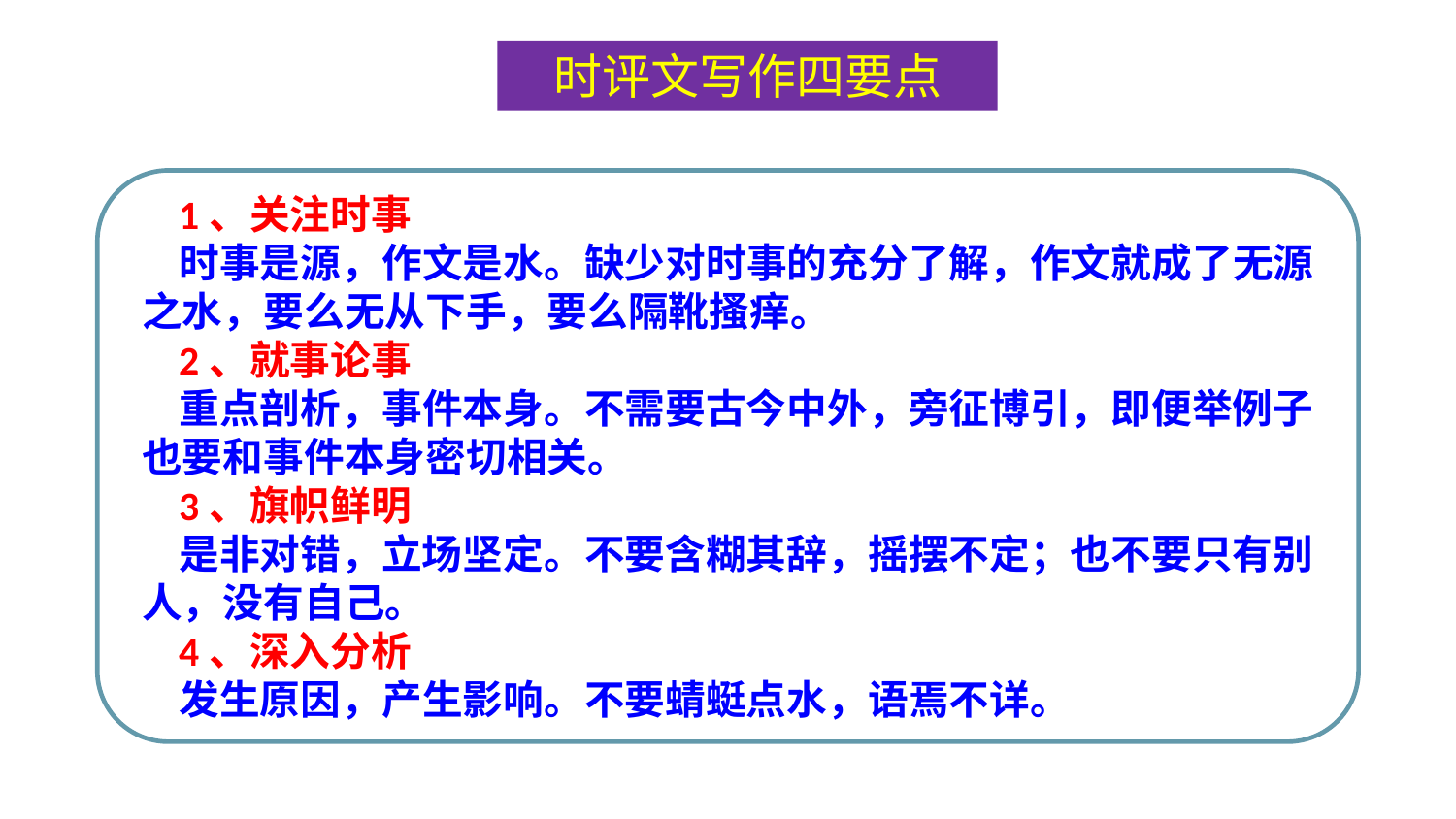

时评文写作四要点
    1、关注时事
   时事是源，作文是水。缺少对时事的充分了解，作文就成了无源之水，要么无从下手，要么隔靴搔痒。
    2、就事论事
   重点剖析，事件本身。不需要古今中外，旁征博引，即便举例子也要和事件本身密切相关。
    3、旗帜鲜明
   是非对错，立场坚定。不要含糊其辞，摇摆不定；也不要只有别人，没有自己。
    4、深入分析
   发生原因，产生影响。不要蜻蜓点水，语焉不详。